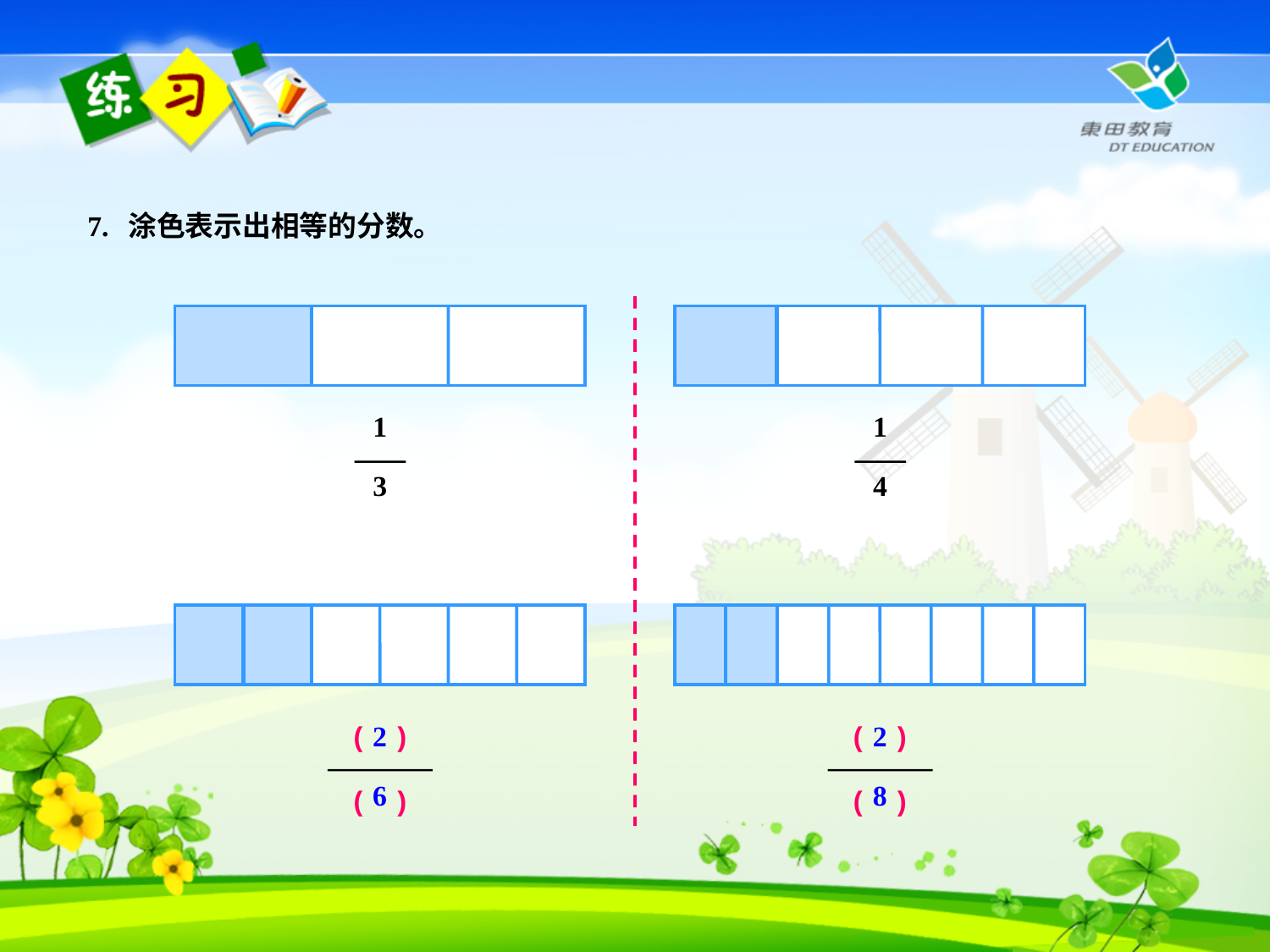

7. 涂色表示出相等的分数。

1
3

1
4

2
6
2
8
(     )
(     )

(     )
(     )